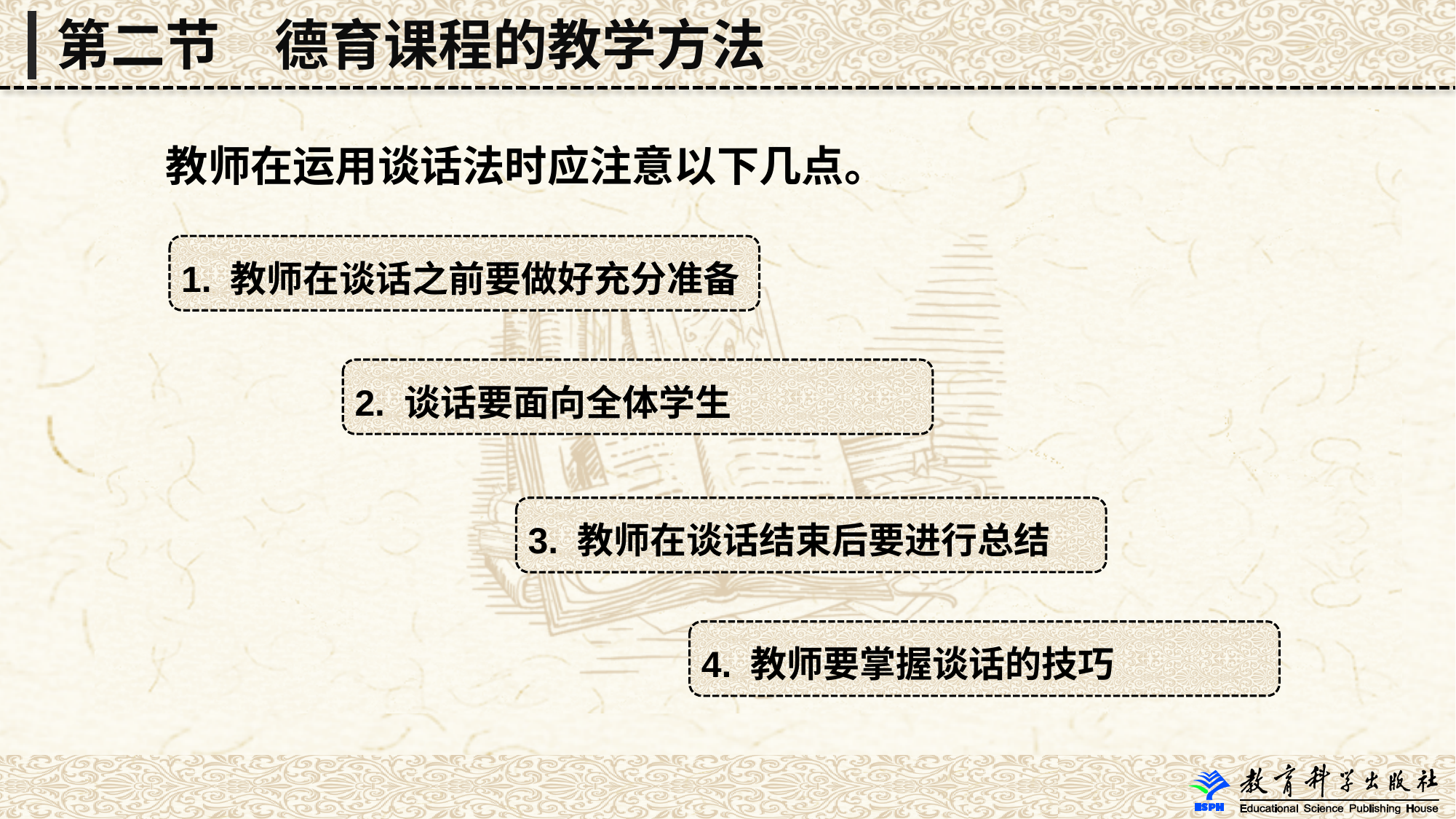

第二节　德育课程的教学方法
      教师在运用谈话法时应注意以下几点。

1. 教师在谈话之前要做好充分准备
2. 谈话要面向全体学生
3. 教师在谈话结束后要进行总结
4. 教师要掌握谈话的技巧